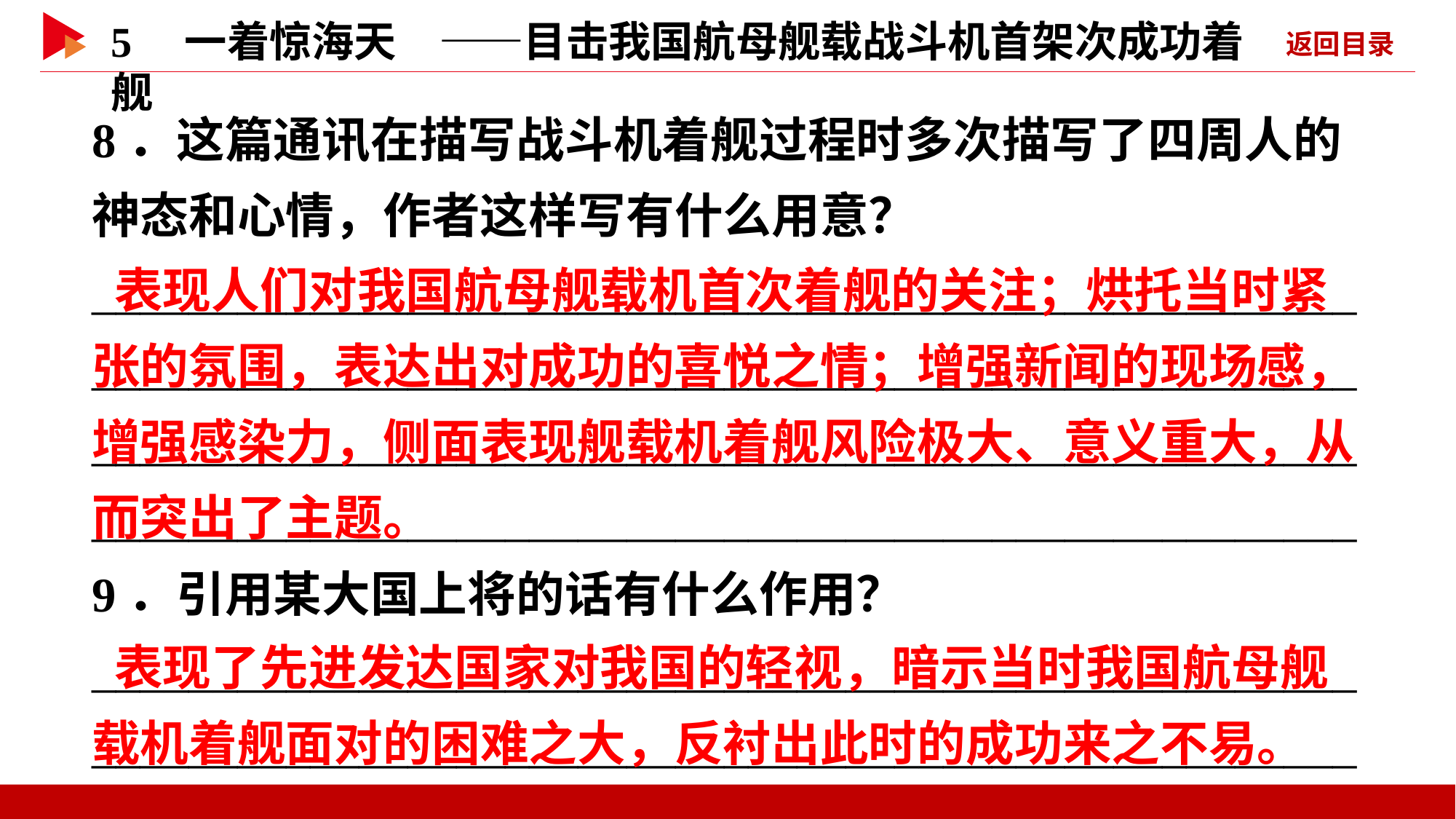

8．这篇通讯在描写战斗机着舰过程时多次描写了四周人的神态和心情，作者这样写有什么用意？
________________________________________________________________________________________________________________________________________________________________________________________________________________
9．引用某大国上将的话有什么作用？
________________________________________________________________________________________________________
 表现人们对我国航母舰载机首次着舰的关注；烘托当时紧张的氛围，表达出对成功的喜悦之情；增强新闻的现场感，增强感染力，侧面表现舰载机着舰风险极大、意义重大，从而突出了主题。
 表现了先进发达国家对我国的轻视，暗示当时我国航母舰载机着舰面对的困难之大，反衬出此时的成功来之不易。